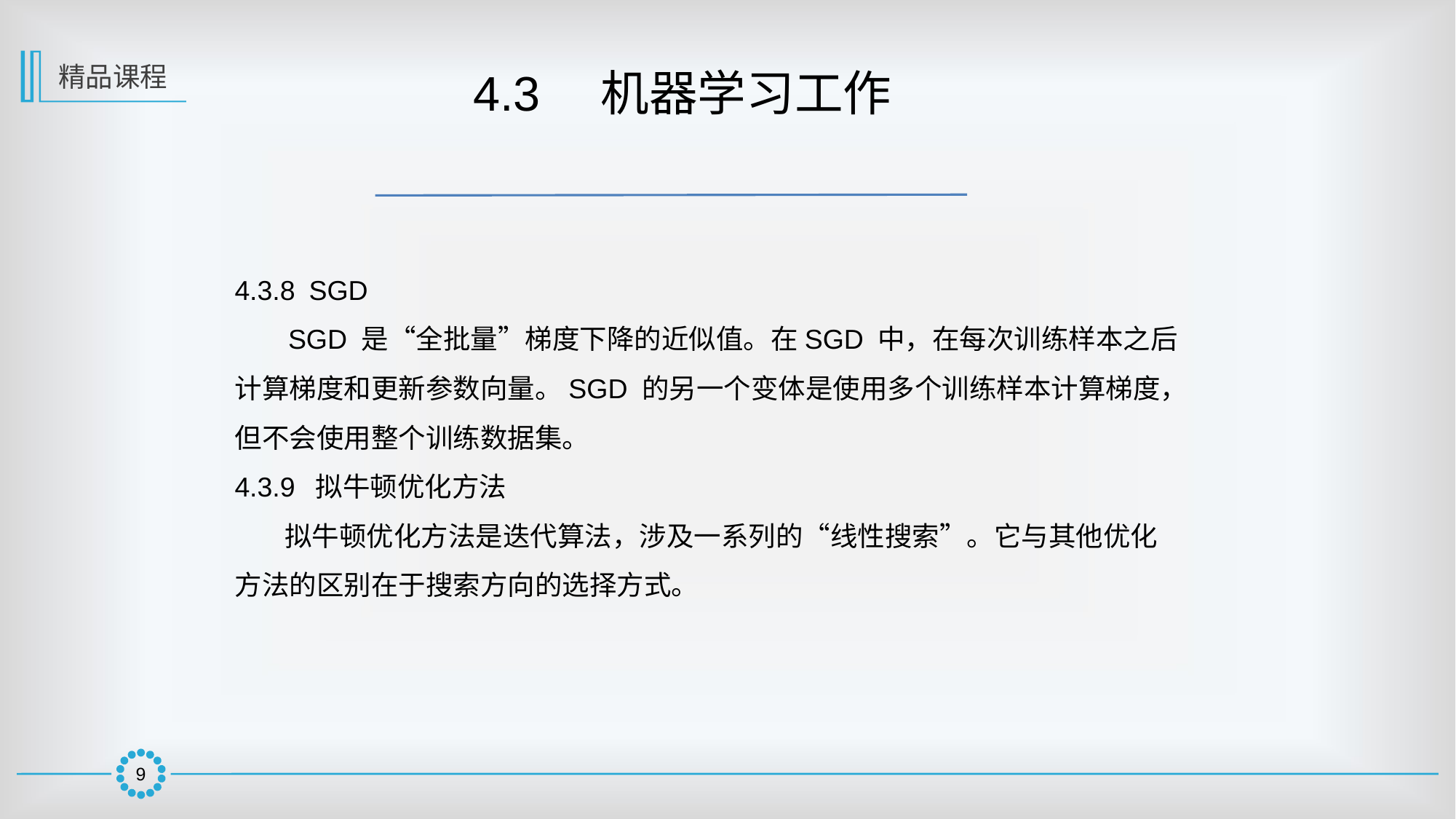

精品课程
 4.3　机器学习工作

4.3.8 SGD
       SGD 是“全批量”梯度下降的近似值。在SGD 中，在每次训练样本之后计算梯度和更新参数向量。SGD 的另一个变体是使用多个训练样本计算梯度，但不会使用整个训练数据集。
4.3.9 拟牛顿优化方法
       拟牛顿优化方法是迭代算法，涉及一系列的“线性搜索”。它与其他优化方法的区别在于搜索方向的选择方式。

9